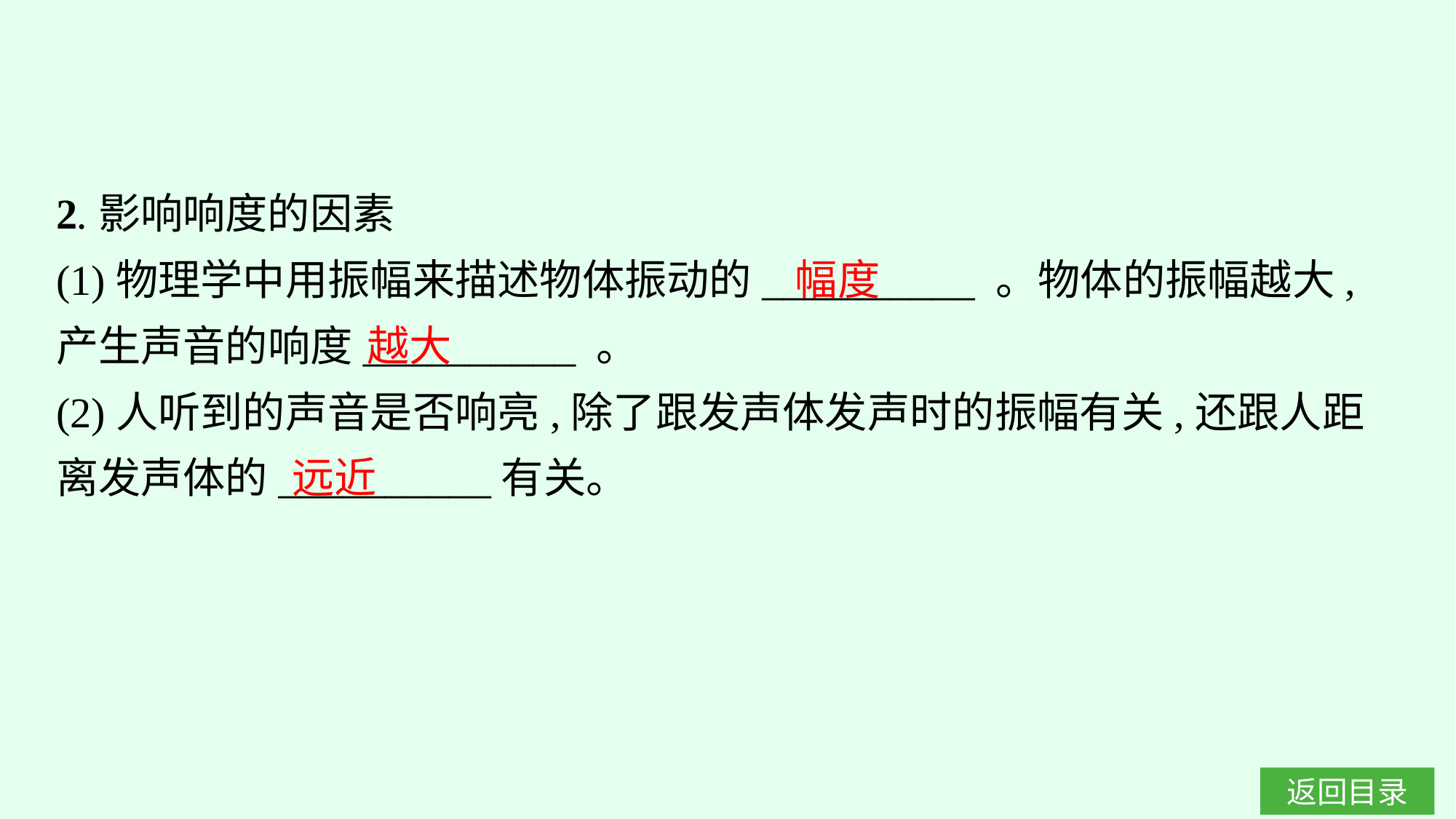

2.影响响度的因素
(1)物理学中用振幅来描述物体振动的__________ 。物体的振幅越大,产生声音的响度__________ 。
(2)人听到的声音是否响亮,除了跟发声体发声时的振幅有关,还跟人距离发声体的__________有关。
幅度
越大
远近